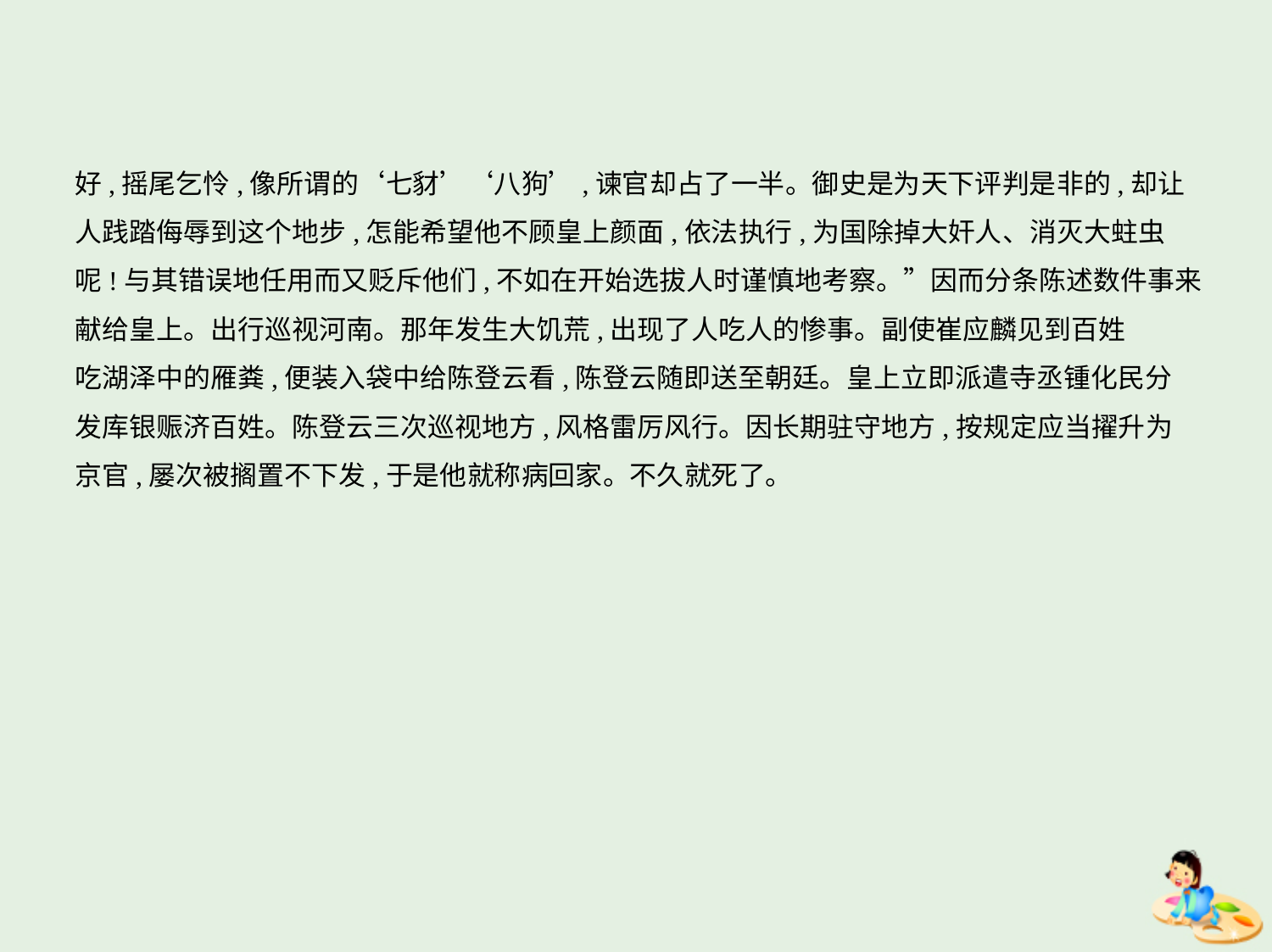

好,摇尾乞怜,像所谓的‘七豺’‘八狗’,谏官却占了一半。御史是为天下评判是非的,却让
人践踏侮辱到这个地步,怎能希望他不顾皇上颜面,依法执行,为国除掉大奸人、消灭大蛀虫
呢!与其错误地任用而又贬斥他们,不如在开始选拔人时谨慎地考察。”因而分条陈述数件事来献给皇上。出行巡视河南。那年发生大饥荒,出现了人吃人的惨事。副使崔应麟见到百姓
吃湖泽中的雁粪,便装入袋中给陈登云看,陈登云随即送至朝廷。皇上立即派遣寺丞锺化民分
发库银赈济百姓。陈登云三次巡视地方,风格雷厉风行。因长期驻守地方,按规定应当擢升为
京官,屡次被搁置不下发,于是他就称病回家。不久就死了。